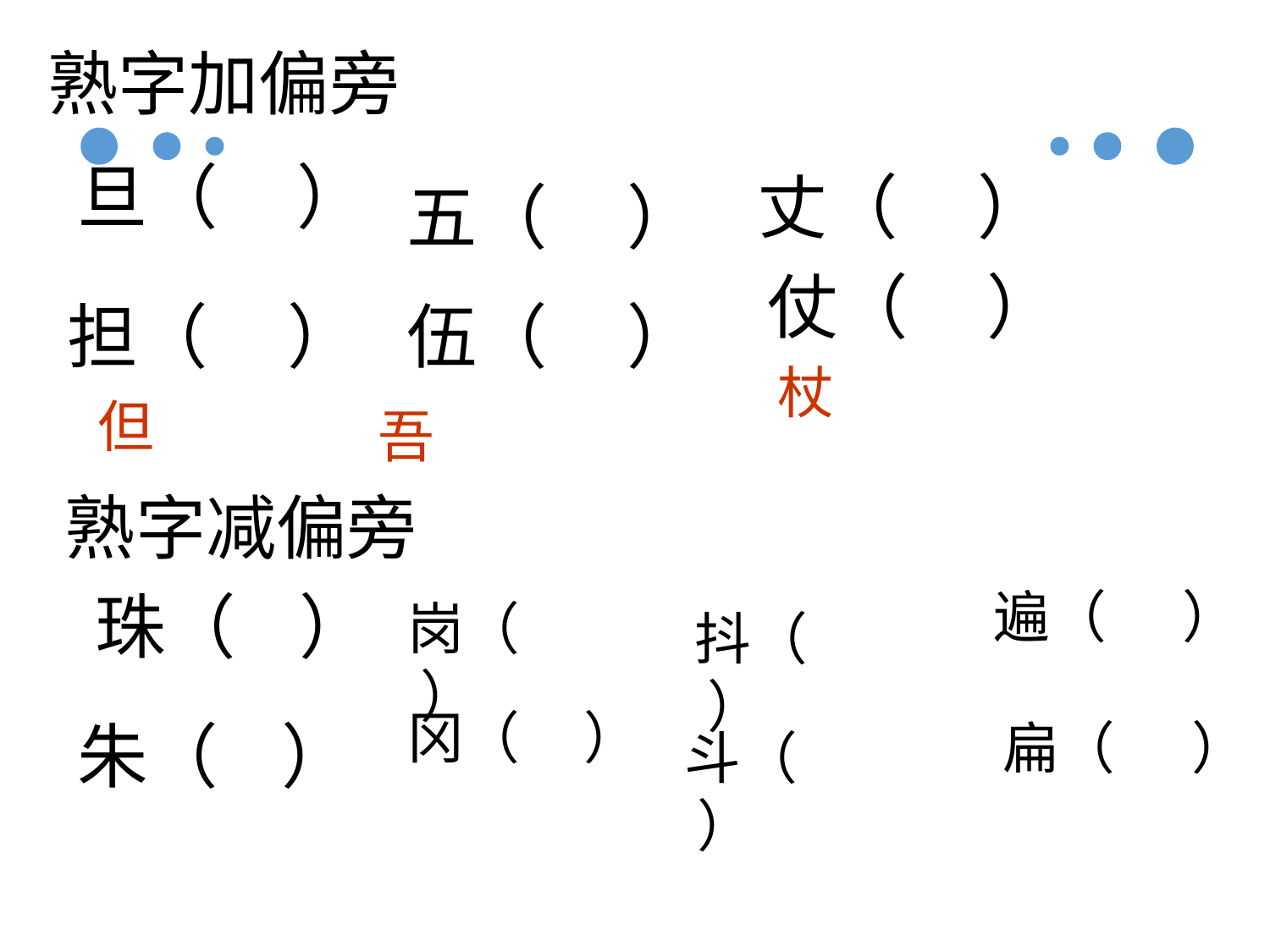

熟字加偏旁
旦（     ）
丈（     ）
五（     ）
仗（     ）
担（     ）
伍（     ）
杖
但
吾
熟字减偏旁
遍（      ）
珠（    ）
岗（     ）
抖（    ）
冈（     ）
朱（    ）
扁（      ）

斗（     ）